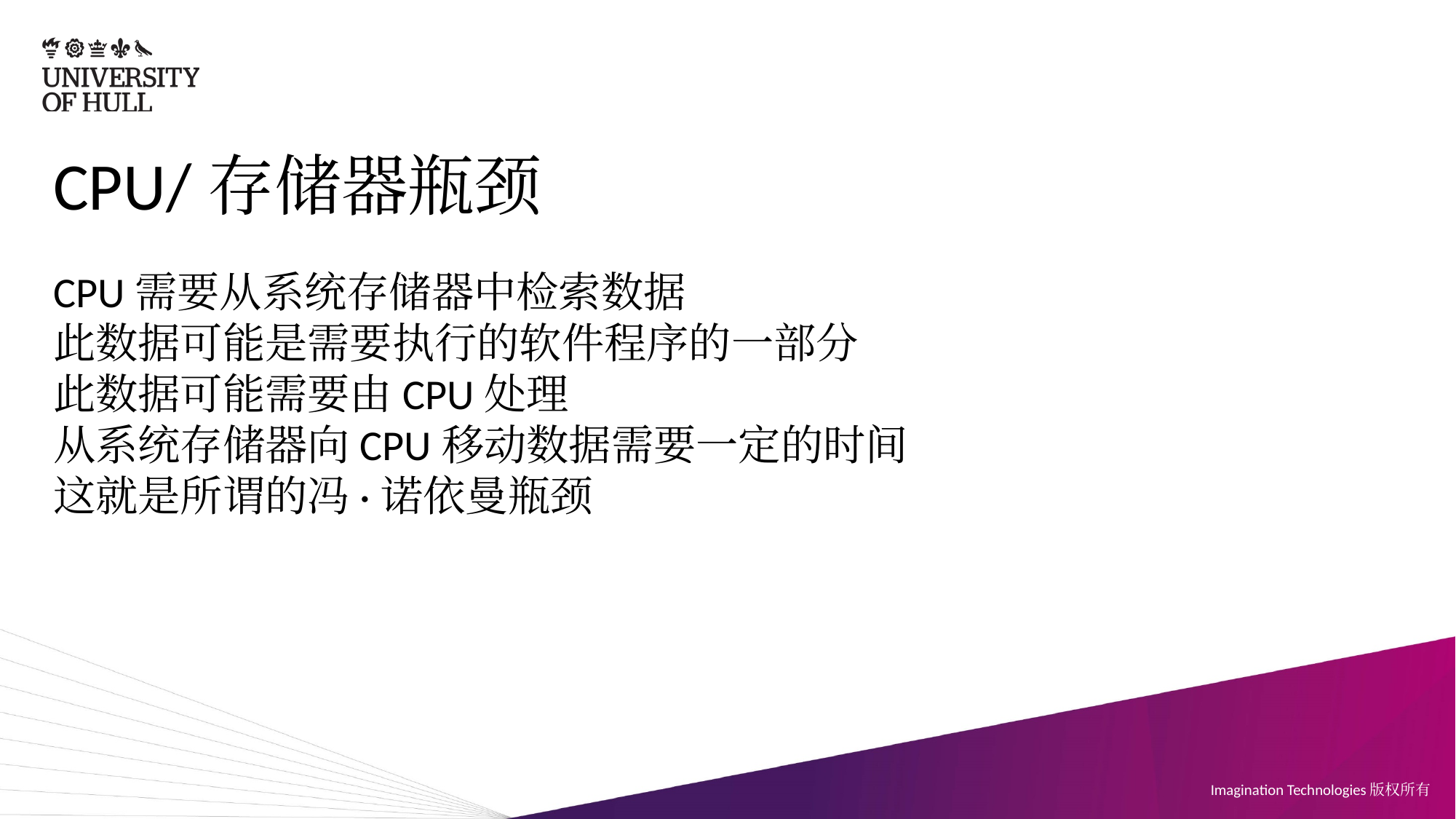

# CPU/存储器瓶颈
CPU需要从系统存储器中检索数据
此数据可能是需要执行的软件程序的一部分
此数据可能需要由CPU处理
从系统存储器向CPU移动数据需要一定的时间
这就是所谓的冯·诺依曼瓶颈